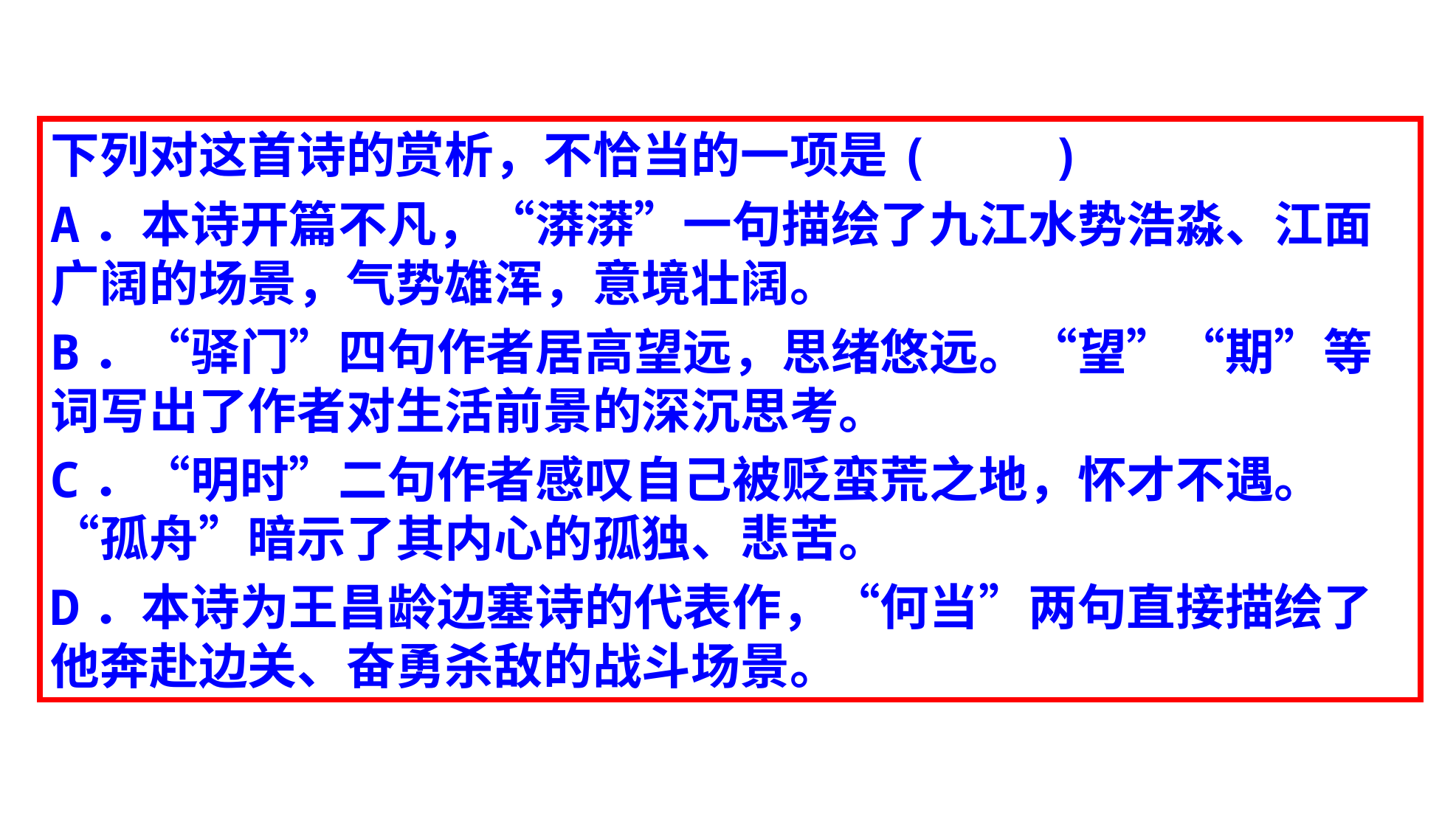

下列对这首诗的赏析，不恰当的一项是(　　)
A．本诗开篇不凡，“漭漭”一句描绘了九江水势浩淼、江面广阔的场景，气势雄浑，意境壮阔。
B．“驿门”四句作者居高望远，思绪悠远。“望”“期”等词写出了作者对生活前景的深沉思考。
C．“明时”二句作者感叹自己被贬蛮荒之地，怀才不遇。“孤舟”暗示了其内心的孤独、悲苦。
D．本诗为王昌龄边塞诗的代表作，“何当”两句直接描绘了他奔赴边关、奋勇杀敌的战斗场景。